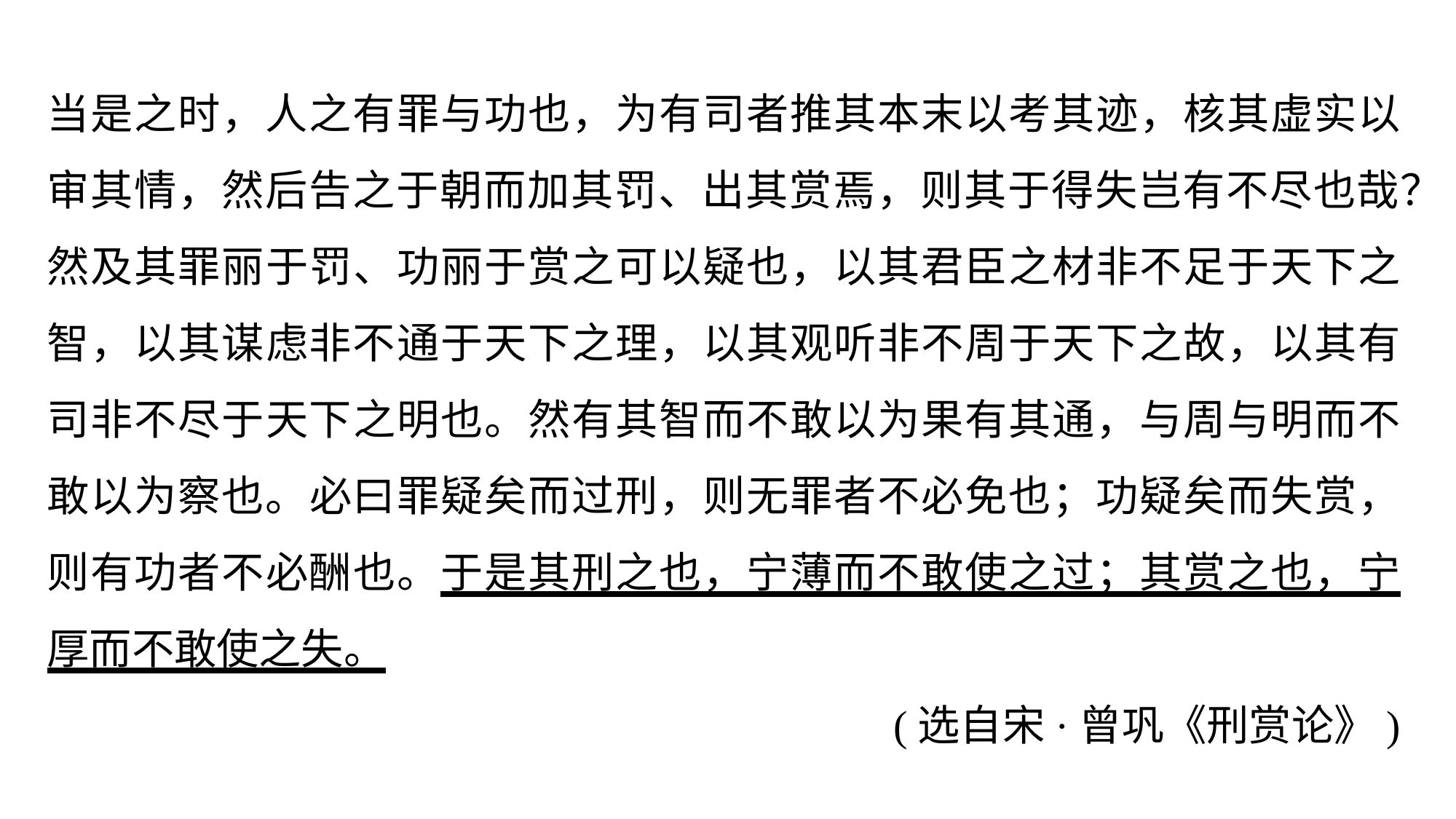

当是之时，人之有罪与功也，为有司者推其本末以考其迹，核其虚实以审其情，然后告之于朝而加其罚、出其赏焉，则其于得失岂有不尽也哉？然及其罪丽于罚、功丽于赏之可以疑也，以其君臣之材非不足于天下之智，以其谋虑非不通于天下之理，以其观听非不周于天下之故，以其有司非不尽于天下之明也。然有其智而不敢以为果有其通，与周与明而不敢以为察也。必曰罪疑矣而过刑，则无罪者不必免也；功疑矣而失赏，则有功者不必酬也。于是其刑之也，宁薄而不敢使之过；其赏之也，宁厚而不敢使之失。
(选自宋·曾巩《刑赏论》)